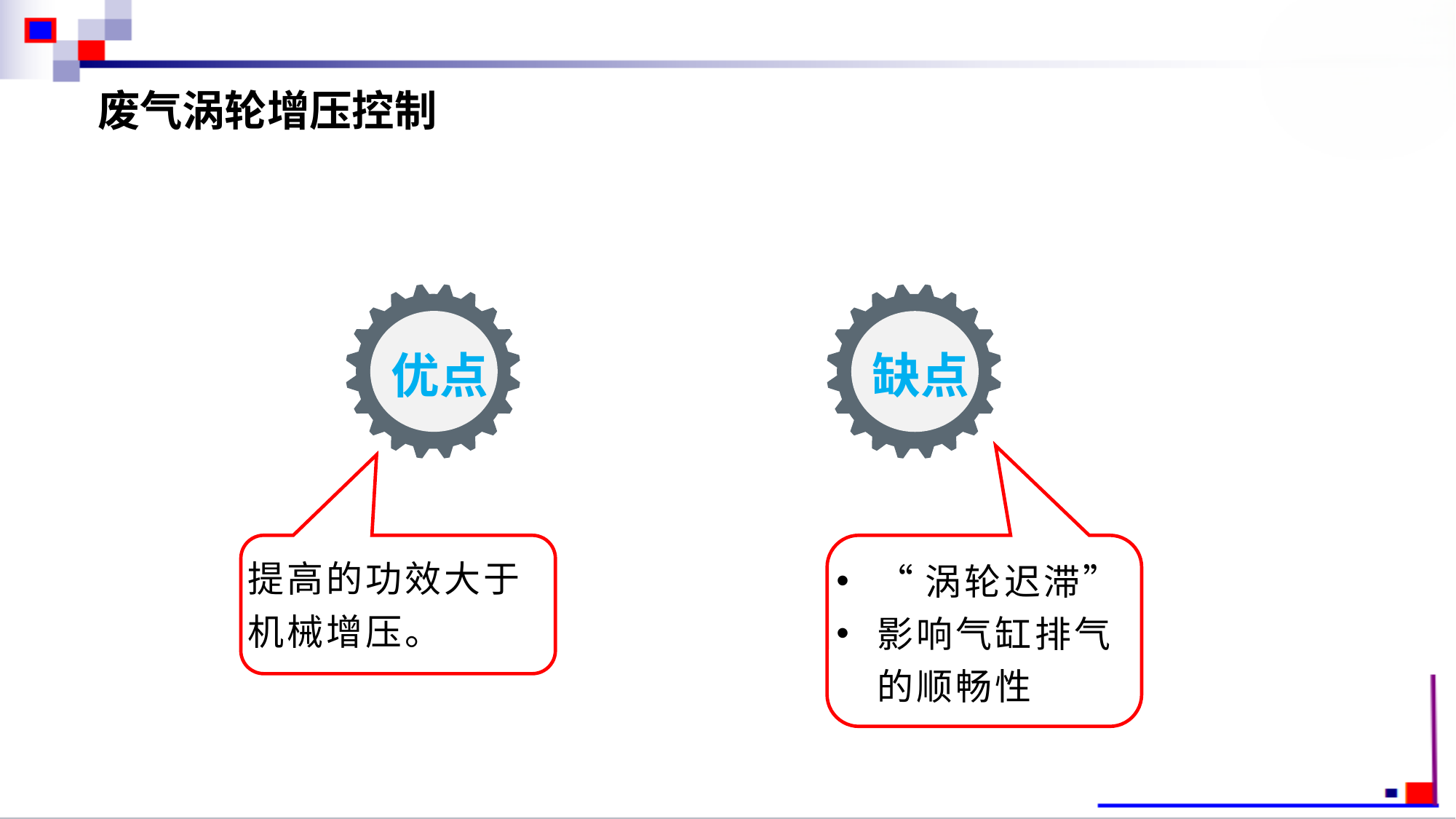

废气涡轮增压控制

优点

缺点
提高的功效大于机械增压。
“涡轮迟滞”
影响气缸排气的顺畅性